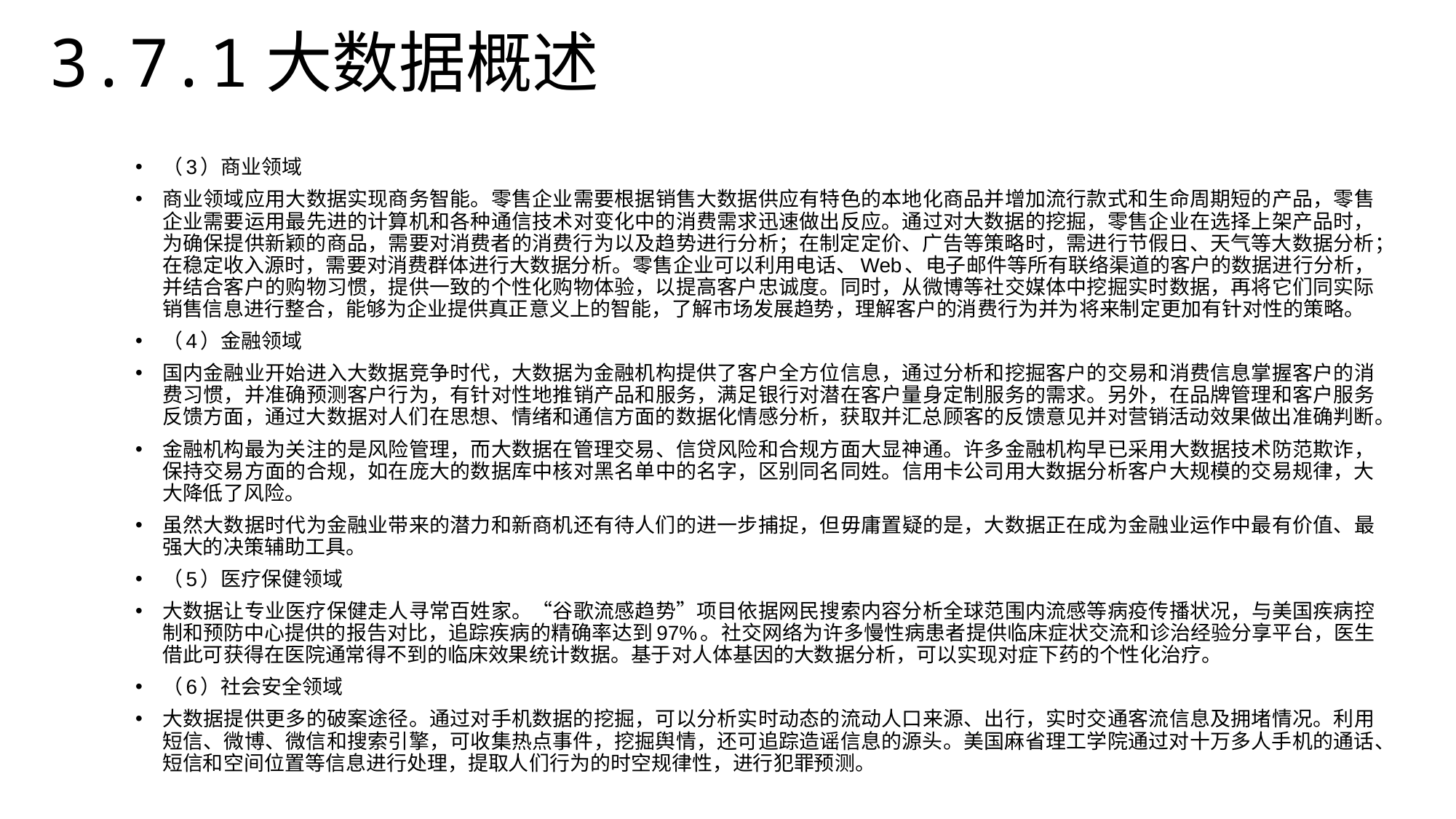

3.7.1大数据概述

（3）商业领域
商业领域应用大数据实现商务智能。零售企业需要根据销售大数据供应有特色的本地化商品并增加流行款式和生命周期短的产品，零售企业需要运用最先进的计算机和各种通信技术对变化中的消费需求迅速做出反应。通过对大数据的挖掘，零售企业在选择上架产品时，为确保提供新颖的商品，需要对消费者的消费行为以及趋势进行分析；在制定定价、广告等策略时，需进行节假日、天气等大数据分析；在稳定收入源时，需要对消费群体进行大数据分析。零售企业可以利用电话、Web、电子邮件等所有联络渠道的客户的数据进行分析，并结合客户的购物习惯，提供一致的个性化购物体验，以提高客户忠诚度。同时，从微博等社交媒体中挖掘实时数据，再将它们同实际销售信息进行整合，能够为企业提供真正意义上的智能，了解市场发展趋势，理解客户的消费行为并为将来制定更加有针对性的策略。
（4）金融领域
国内金融业开始进入大数据竞争时代，大数据为金融机构提供了客户全方位信息，通过分析和挖掘客户的交易和消费信息掌握客户的消费习惯，并准确预测客户行为，有针对性地推销产品和服务，满足银行对潜在客户量身定制服务的需求。另外，在品牌管理和客户服务反馈方面，通过大数据对人们在思想、情绪和通信方面的数据化情感分析，获取并汇总顾客的反馈意见并对营销活动效果做出准确判断。
金融机构最为关注的是风险管理，而大数据在管理交易、信贷风险和合规方面大显神通。许多金融机构早已采用大数据技术防范欺诈，保持交易方面的合规，如在庞大的数据库中核对黑名单中的名字，区别同名同姓。信用卡公司用大数据分析客户大规模的交易规律，大大降低了风险。
虽然大数据时代为金融业带来的潜力和新商机还有待人们的进一步捕捉，但毋庸置疑的是，大数据正在成为金融业运作中最有价值、最强大的决策辅助工具。
（5）医疗保健领域
大数据让专业医疗保健走人寻常百姓家。“谷歌流感趋势”项目依据网民搜索内容分析全球范围内流感等病疫传播状况，与美国疾病控制和预防中心提供的报告对比，追踪疾病的精确率达到97%。社交网络为许多慢性病患者提供临床症状交流和诊治经验分享平台，医生借此可获得在医院通常得不到的临床效果统计数据。基于对人体基因的大数据分析，可以实现对症下药的个性化治疗。
（6）社会安全领域
大数据提供更多的破案途径。通过对手机数据的挖掘，可以分析实时动态的流动人口来源、出行，实时交通客流信息及拥堵情况。利用短信、微博、微信和搜索引擎，可收集热点事件，挖掘舆情，还可追踪造谣信息的源头。美国麻省理工学院通过对十万多人手机的通话、短信和空间位置等信息进行处理，提取人们行为的时空规律性，进行犯罪预测。